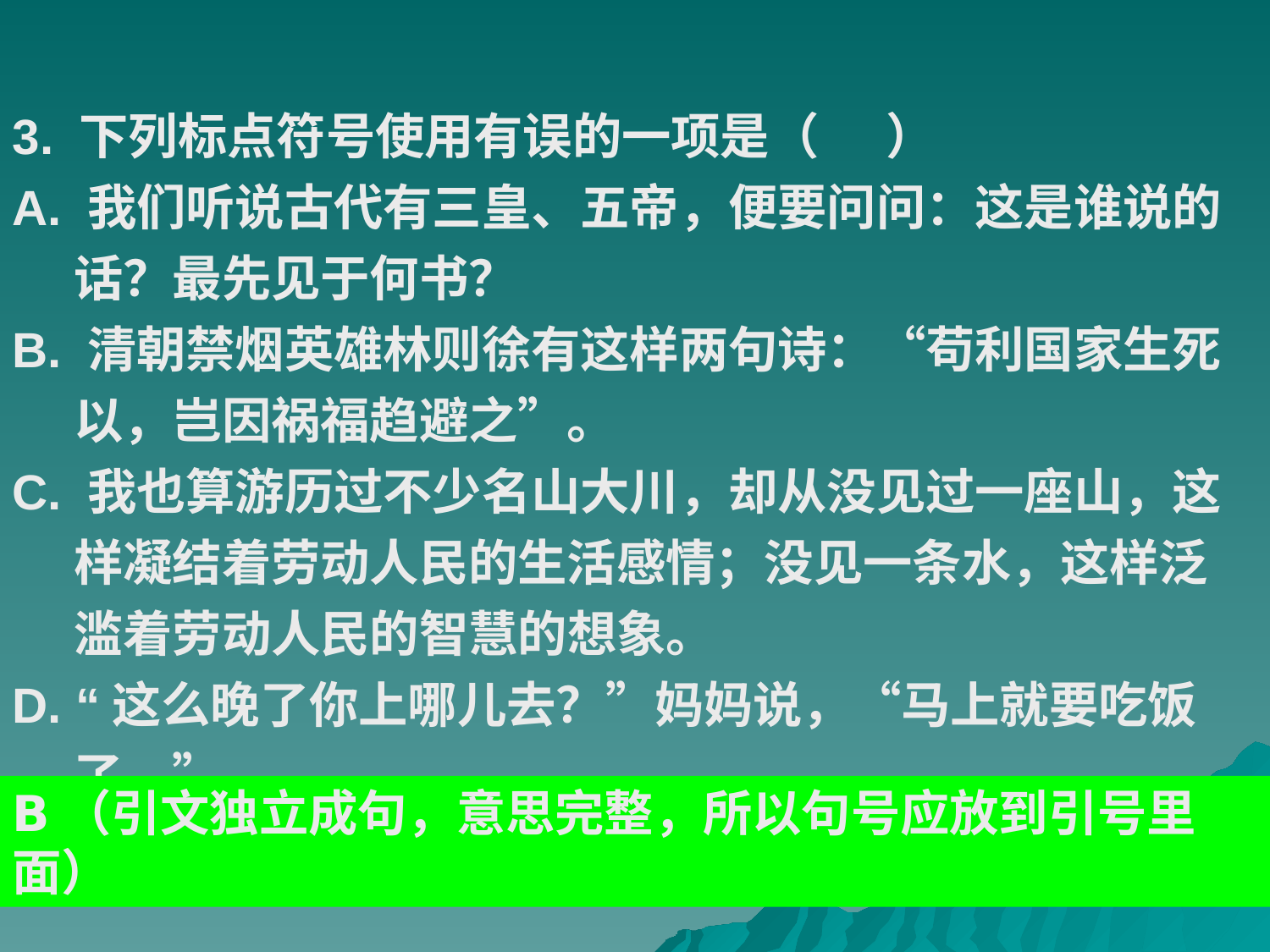

3. 下列标点符号使用有误的一项是（      ）
A. 我们听说古代有三皇、五帝，便要问问：这是谁说的话？最先见于何书？
B. 清朝禁烟英雄林则徐有这样两句诗：“苟利国家生死以，岂因祸福趋避之”。
C. 我也算游历过不少名山大川，却从没见过一座山，这样凝结着劳动人民的生活感情；没见一条水，这样泛滥着劳动人民的智慧的想象。
D. “这么晚了你上哪儿去？”妈妈说，“马上就要吃饭了。”
B（引文独立成句，意思完整，所以句号应放到引号里面）